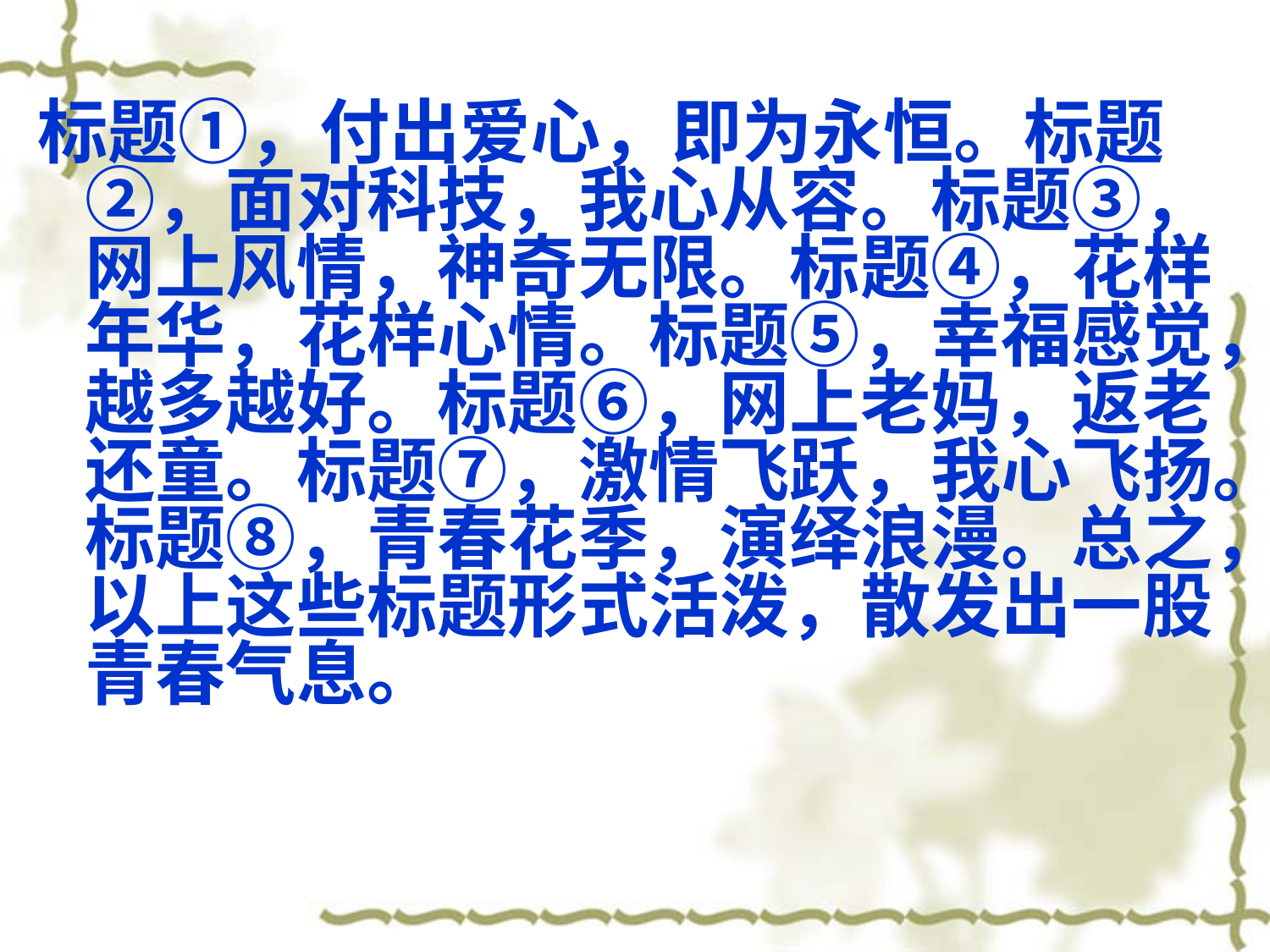

标题①，付出爱心，即为永恒。标题②，面对科技，我心从容。标题③，网上风情，神奇无限。标题④，花样年华，花样心情。标题⑤，幸福感觉，越多越好。标题⑥，网上老妈，返老还童。标题⑦，激情飞跃，我心飞扬。标题⑧，青春花季，演绎浪漫。总之，以上这些标题形式活泼，散发出一股青春气息。
185